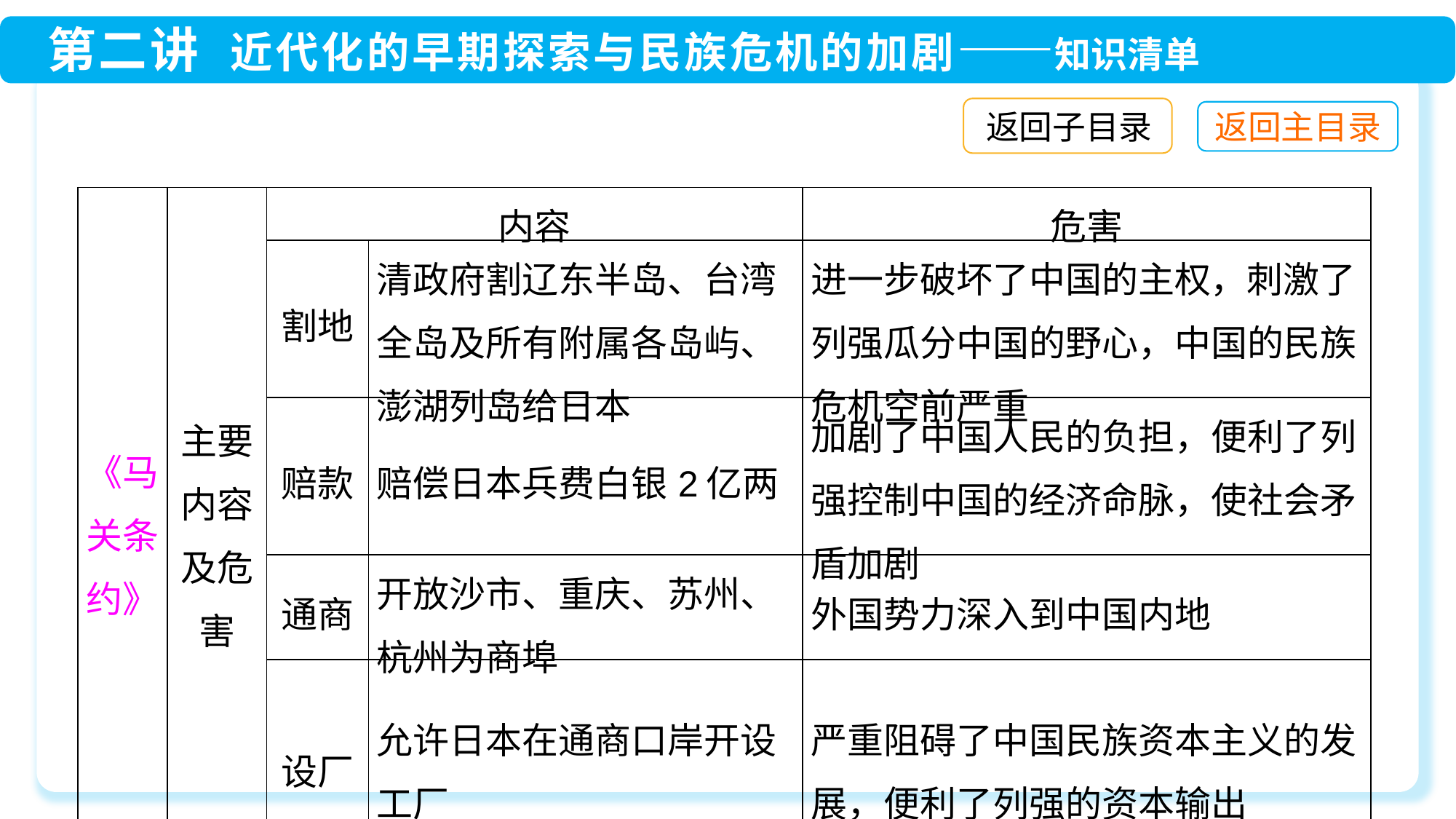

返回子目录
| 《马关条约》 | 主要内容及危害 | 内容 |  | 危害 |
| --- | --- | --- | --- | --- |
|  |  | 割地 | 清政府割辽东半岛、台湾全岛及所有附属各岛屿、澎湖列岛给日本 | 进一步破坏了中国的主权，刺激了列强瓜分中国的野心，中国的民族危机空前严重 |
|  |  | 赔款 | 赔偿日本兵费白银2亿两 | 加剧了中国人民的负担，便利了列强控制中国的经济命脉，使社会矛盾加剧 |
|  |  | 通商 | 开放沙市、重庆、苏州、杭州为商埠 | 外国势力深入到中国内地 |
|  |  | 设厂 | 允许日本在通商口岸开设工厂 | 严重阻碍了中国民族资本主义的发展，便利了列强的资本输出 |